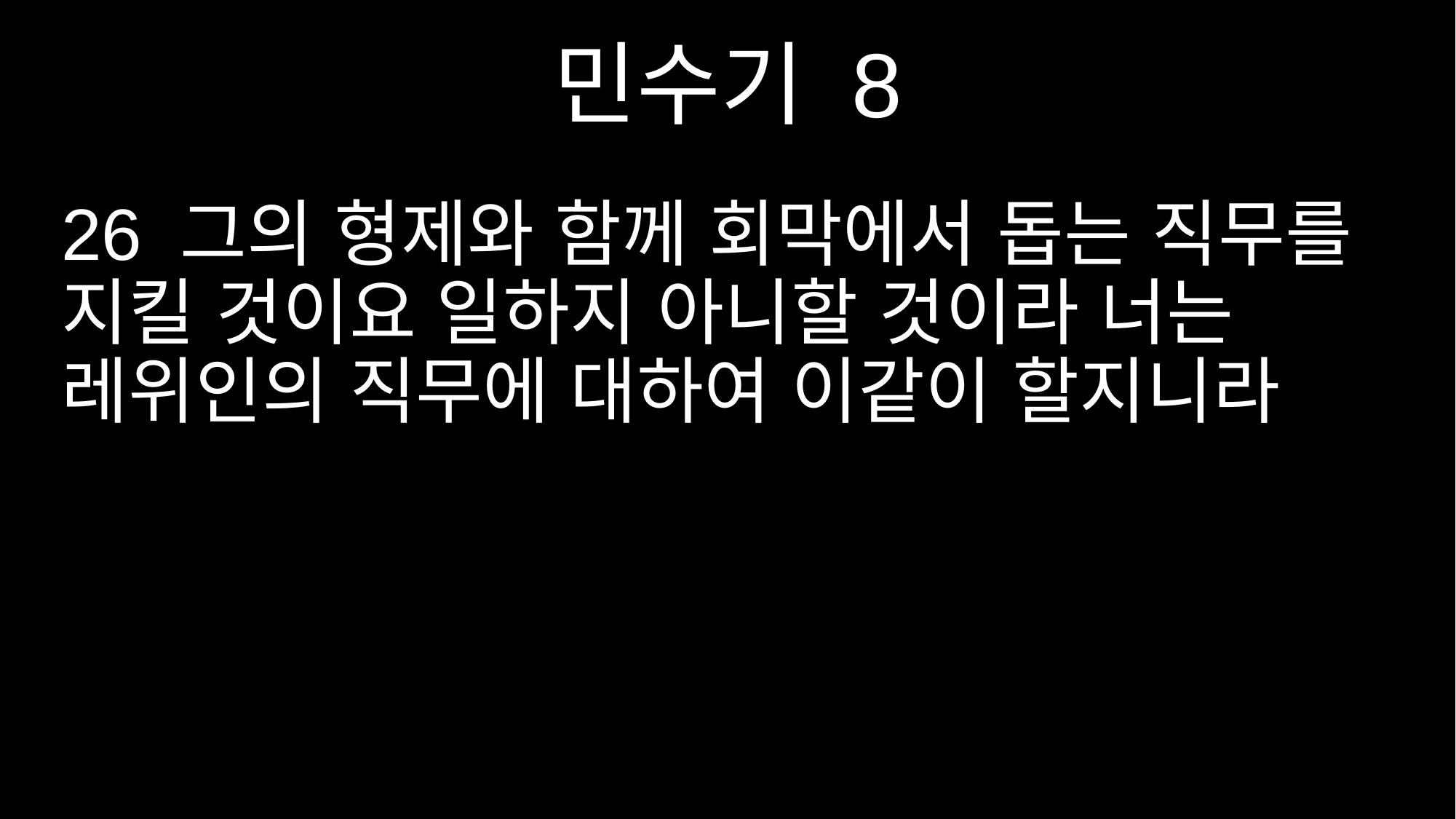

민수기 8
26 그의 형제와 함께 회막에서 돕는 직무를 지킬 것이요 일하지 아니할 것이라 너는 레위인의 직무에 대하여 이같이 할지니라